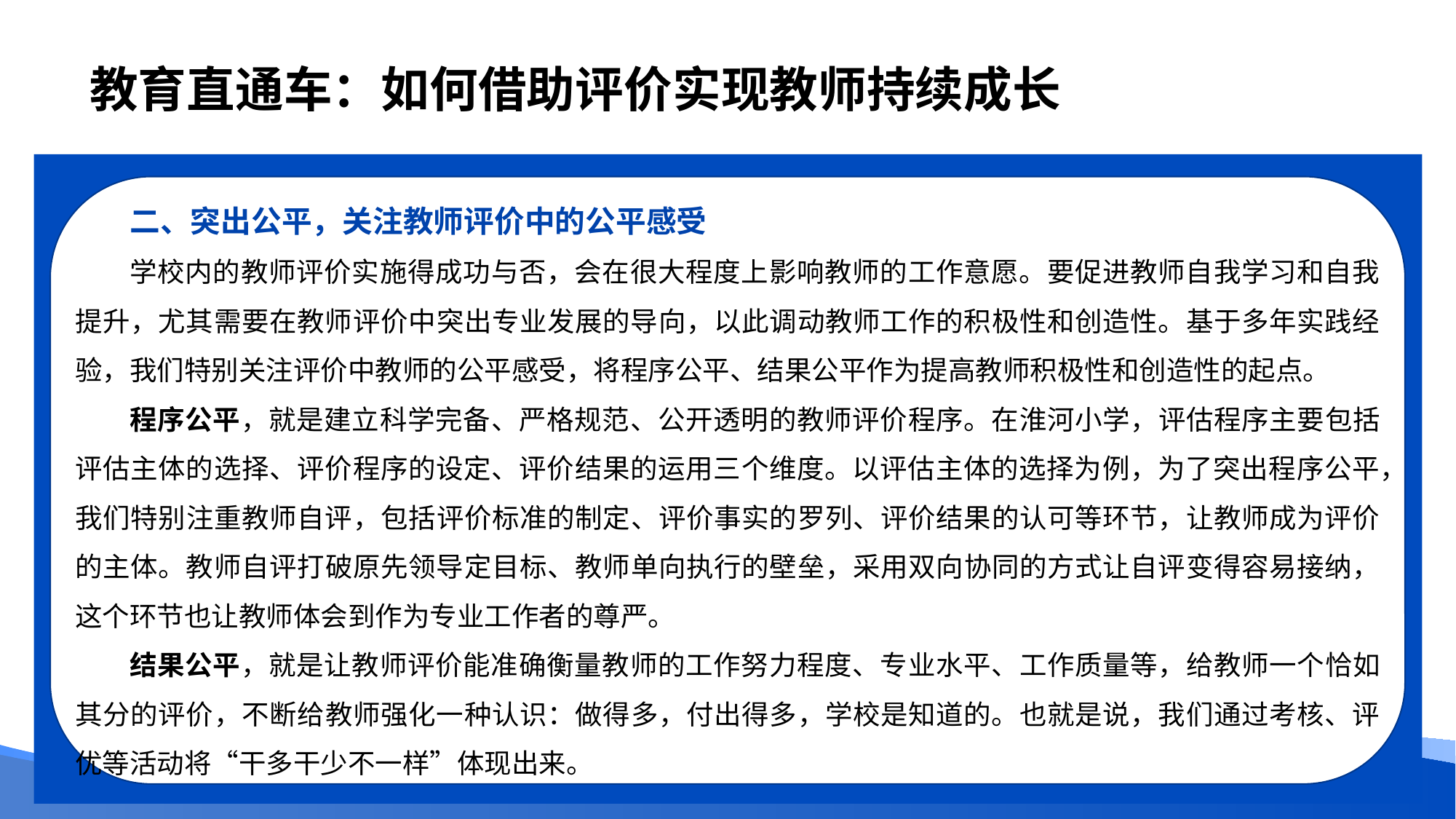

# 教育直通车：如何借助评价实现教师持续成长

二、突出公平，关注教师评价中的公平感受
学校内的教师评价实施得成功与否，会在很大程度上影响教师的工作意愿。要促进教师自我学习和自我提升，尤其需要在教师评价中突出专业发展的导向，以此调动教师工作的积极性和创造性。基于多年实践经验，我们特别关注评价中教师的公平感受，将程序公平、结果公平作为提高教师积极性和创造性的起点。
程序公平，就是建立科学完备、严格规范、公开透明的教师评价程序。在淮河小学，评估程序主要包括评估主体的选择、评价程序的设定、评价结果的运用三个维度。以评估主体的选择为例，为了突出程序公平，我们特别注重教师自评，包括评价标准的制定、评价事实的罗列、评价结果的认可等环节，让教师成为评价的主体。教师自评打破原先领导定目标、教师单向执行的壁垒，采用双向协同的方式让自评变得容易接纳，这个环节也让教师体会到作为专业工作者的尊严。
结果公平，就是让教师评价能准确衡量教师的工作努力程度、专业水平、工作质量等，给教师一个恰如其分的评价，不断给教师强化一种认识：做得多，付出得多，学校是知道的。也就是说，我们通过考核、评优等活动将“干多干少不一样”体现出来。